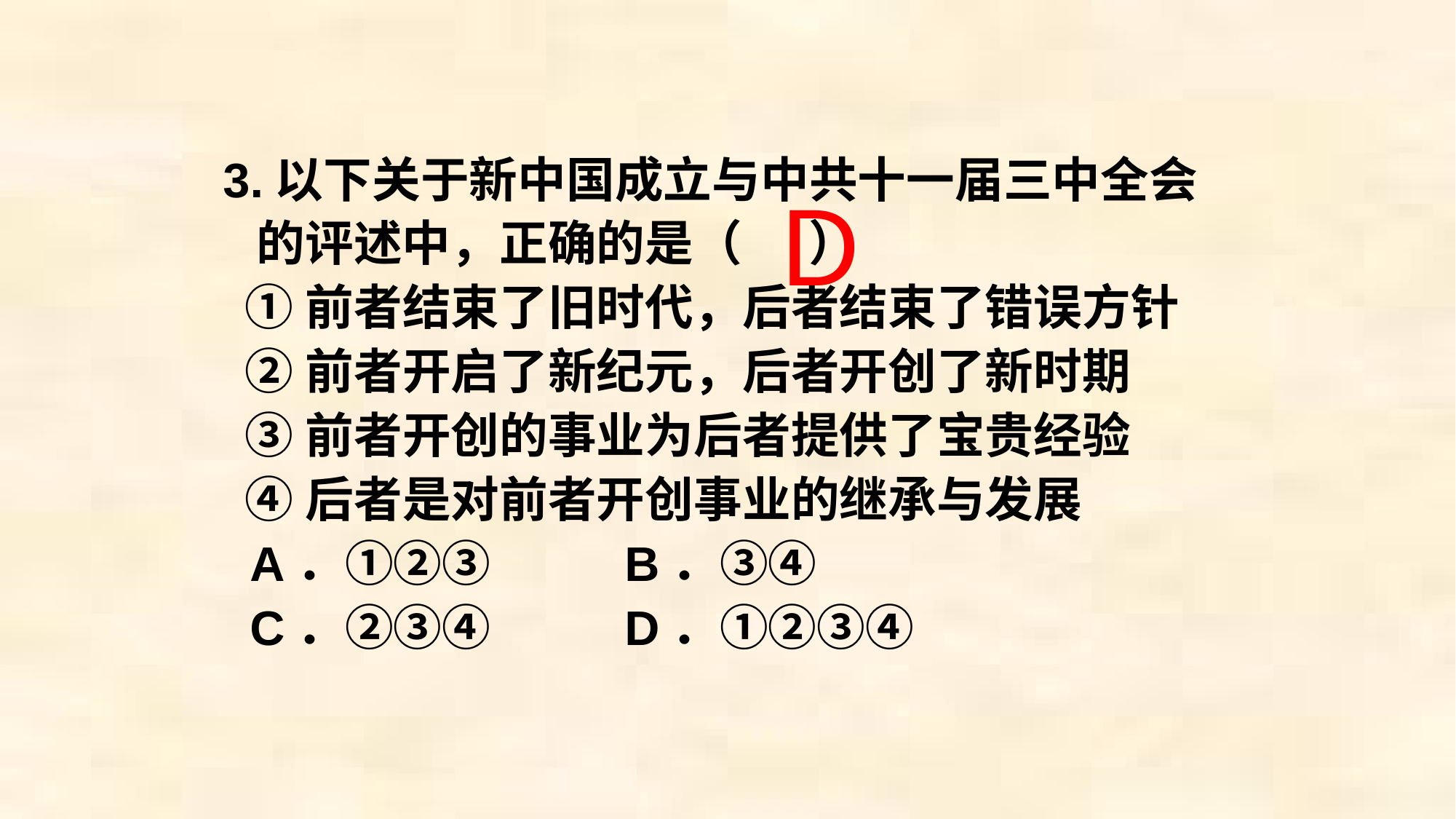

3.以下关于新中国成立与中共十一届三中全会
  的评述中，正确的是（      ）
  ①前者结束了旧时代，后者结束了错误方针
  ②前者开启了新纪元，后者开创了新时期
  ③前者开创的事业为后者提供了宝贵经验
  ④后者是对前者开创事业的继承与发展
  A．①②③           B．③④
  C．②③④           D．①②③④
D